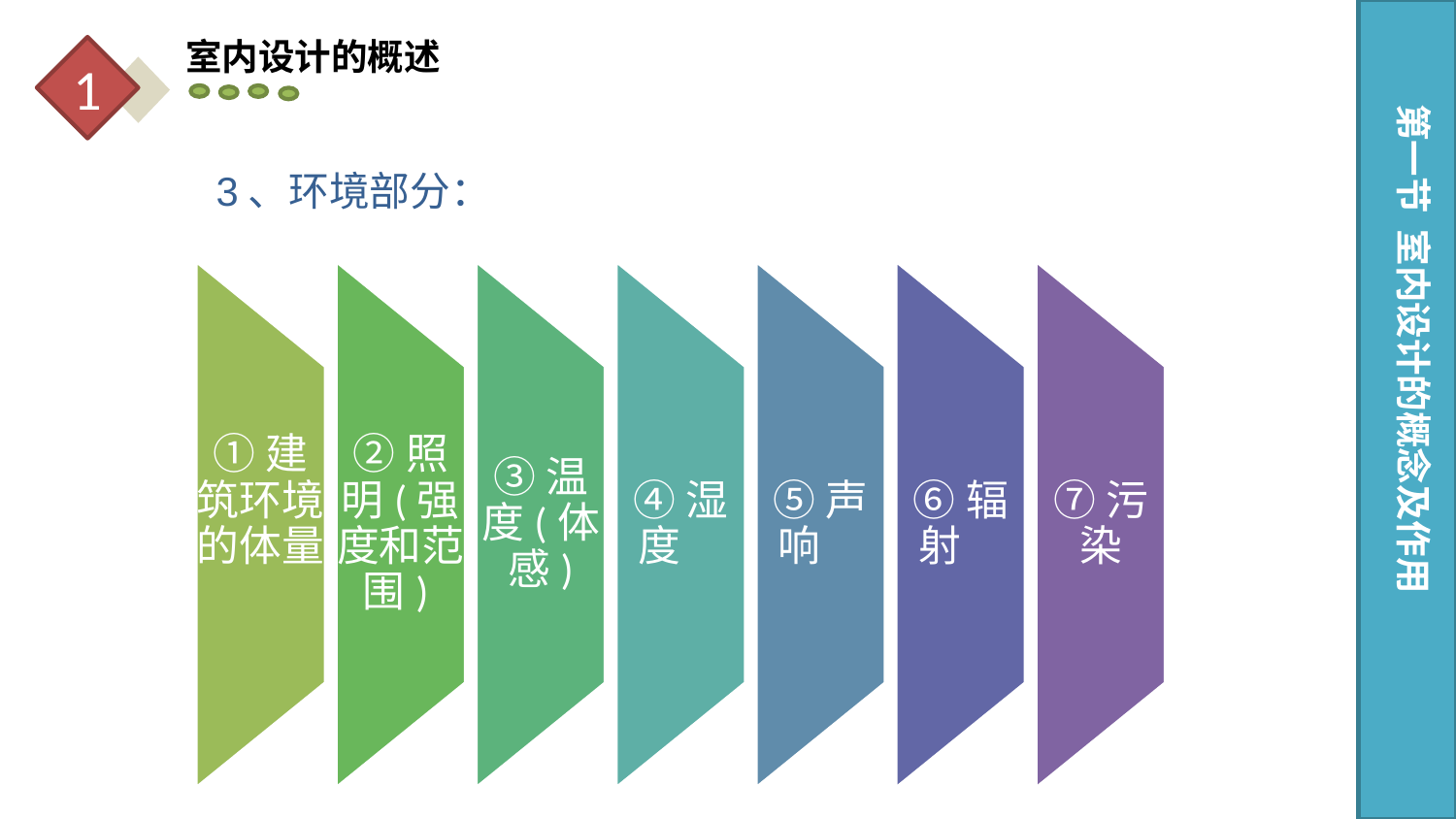

室内设计的概述
1

第一节  室内设计的概念及作用
3、环境部分：
①建筑环境的体量
②照明(强度和范围)
③温度(体感)
④湿度
⑤声响
⑥辐射
⑦污染